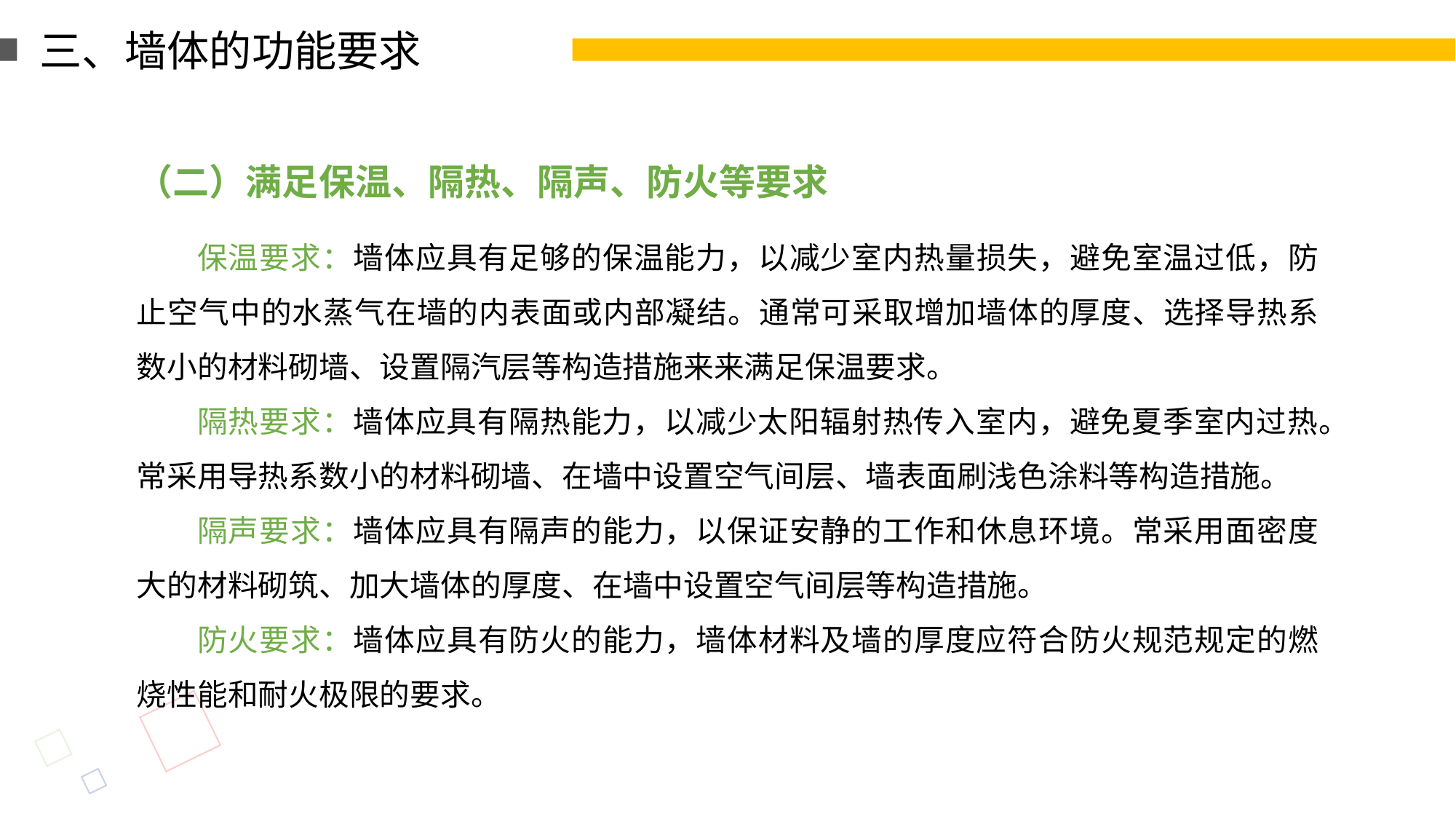

三、墙体的功能要求
（二）满足保温、隔热、隔声、防火等要求
保温要求：墙体应具有足够的保温能力，以减少室内热量损失，避免室温过低，防止空气中的水蒸气在墙的内表面或内部凝结。通常可采取增加墙体的厚度、选择导热系数小的材料砌墙、设置隔汽层等构造措施来来满足保温要求。
隔热要求：墙体应具有隔热能力，以减少太阳辐射热传入室内，避免夏季室内过热。常采用导热系数小的材料砌墙、在墙中设置空气间层、墙表面刷浅色涂料等构造措施。
隔声要求：墙体应具有隔声的能力，以保证安静的工作和休息环境。常采用面密度大的材料砌筑、加大墙体的厚度、在墙中设置空气间层等构造措施。
防火要求：墙体应具有防火的能力，墙体材料及墙的厚度应符合防火规范规定的燃烧性能和耐火极限的要求。